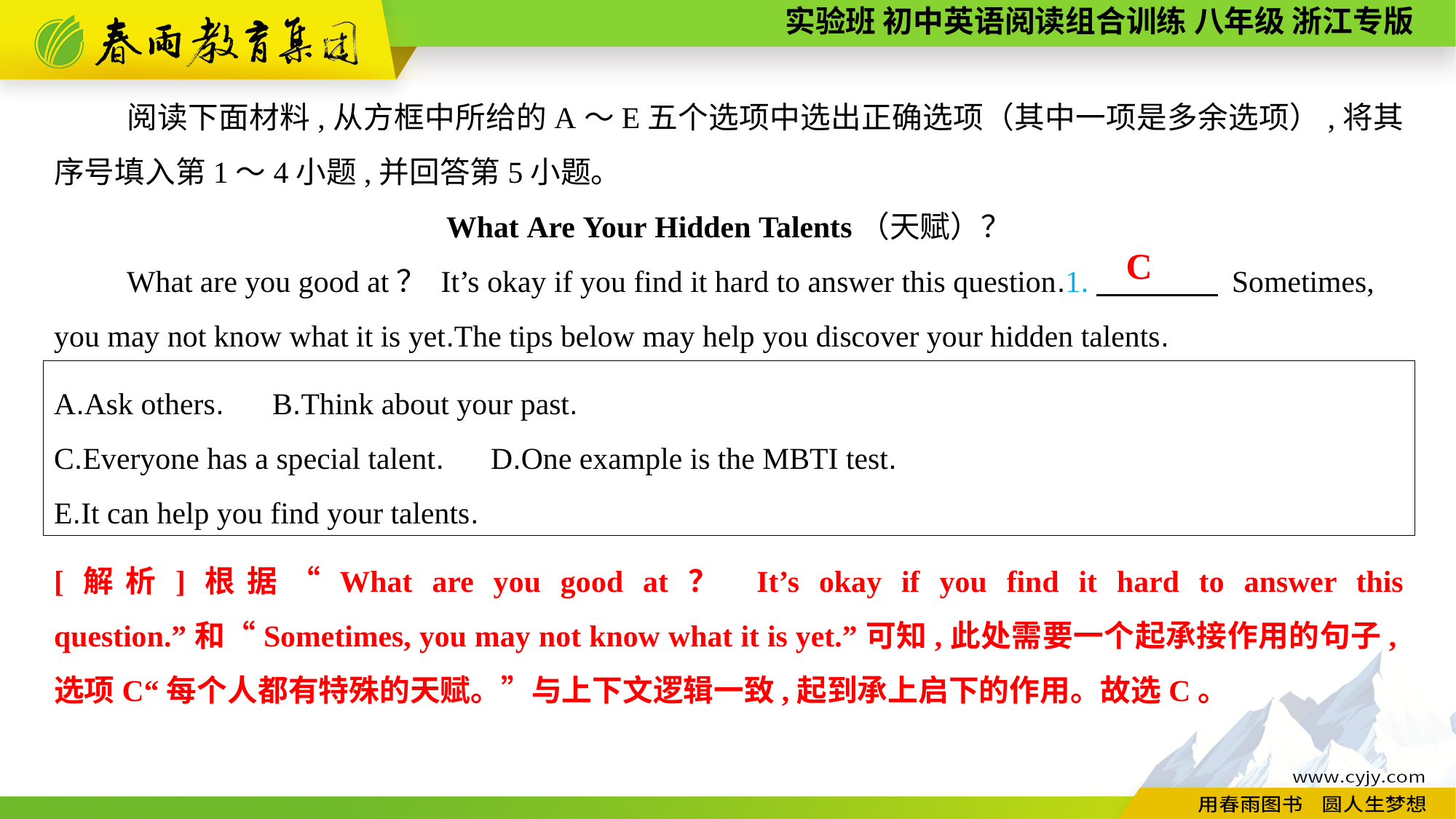

阅读下面材料,从方框中所给的A～E五个选项中选出正确选项（其中一项是多余选项）,将其序号填入第1～4小题,并回答第5小题。
What Are Your Hidden Talents（天赋）？
What are you good at？ It’s okay if you find it hard to answer this question.1.　　　　 Sometimes, you may not know what it is yet.The tips below may help you discover your hidden talents.
C
A.Ask others.	B.Think about your past.
C.Everyone has a special talent.	D.One example is the MBTI test.
E.It can help you find your talents.
[解析]根据“What are you good at？ It’s okay if you find it hard to answer this question.”和“Sometimes, you may not know what it is yet.”可知,此处需要一个起承接作用的句子,选项C“每个人都有特殊的天赋。”与上下文逻辑一致,起到承上启下的作用。故选C。